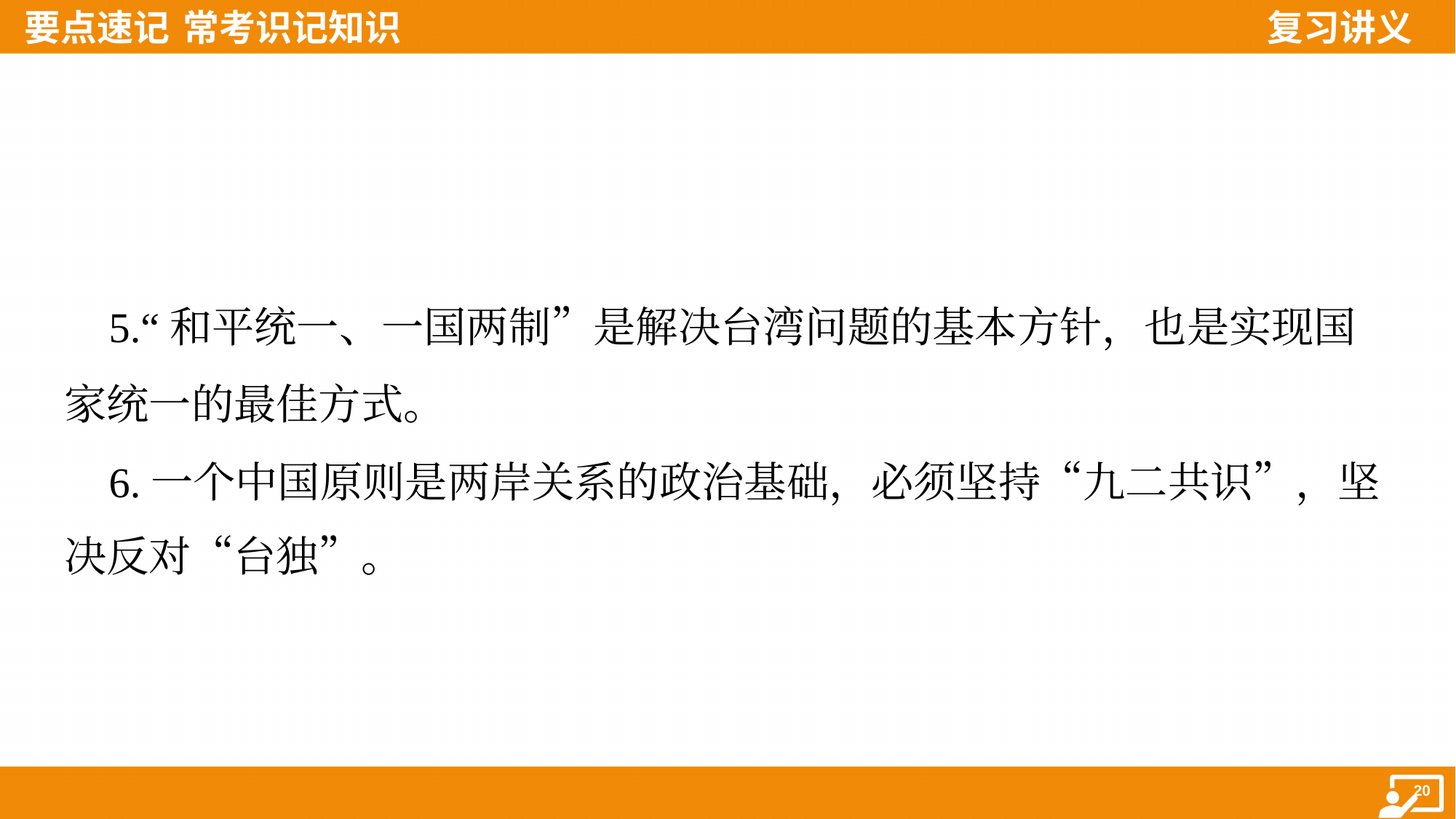

5.“和平统一、一国两制”是解决台湾问题的基本方针，也是实现国
家统一的最佳方式。
    6.一个中国原则是两岸关系的政治基础，必须坚持“九二共识”，坚
决反对“台独”。